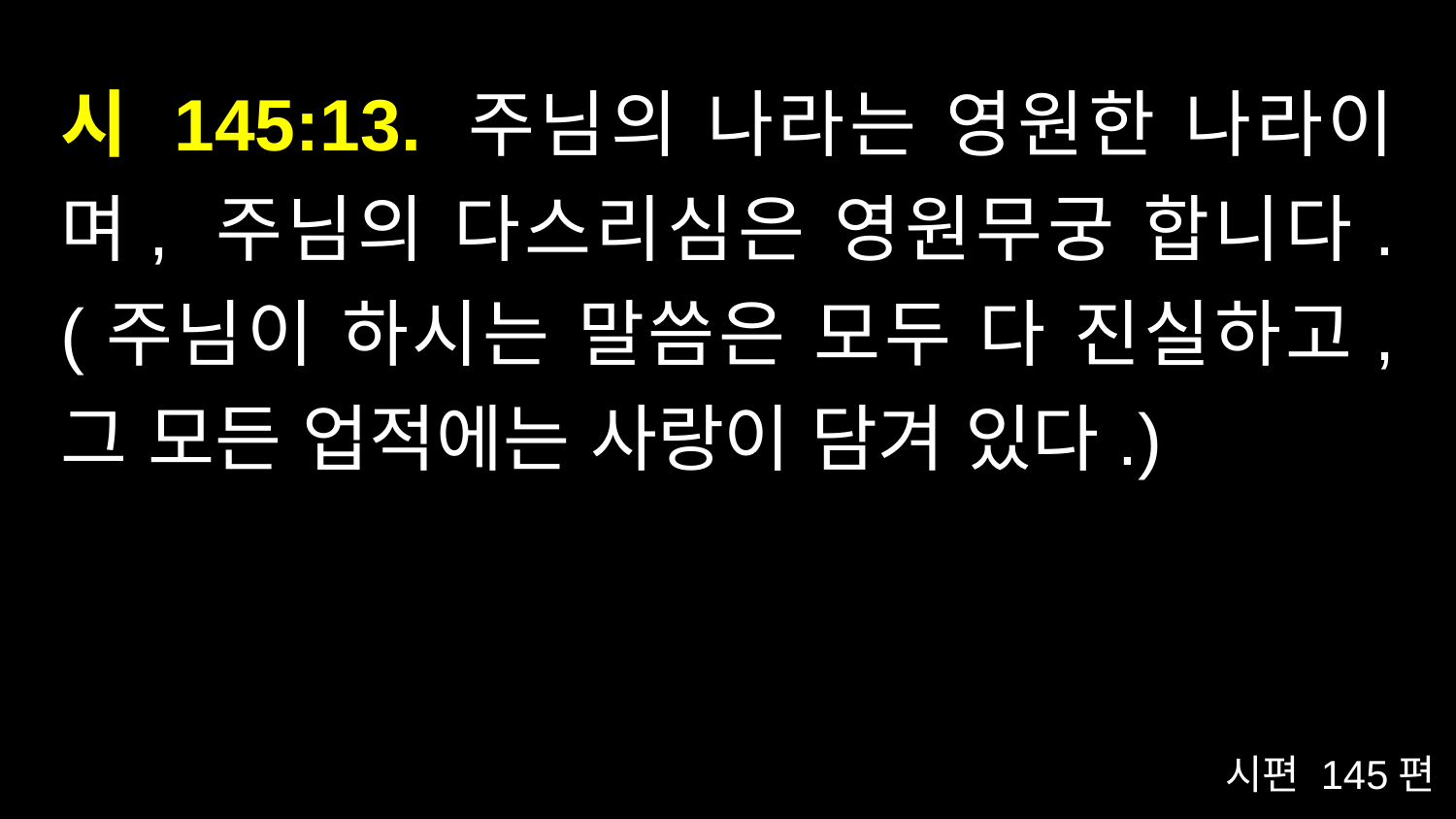

# 시 145:13. 주님의 나라는 영원한 나라이며, 주님의 다스리심은 영원무궁 합니다. (주님이 하시는 말씀은 모두 다 진실하고, 그 모든 업적에는 사랑이 담겨 있다.)
시편 145편